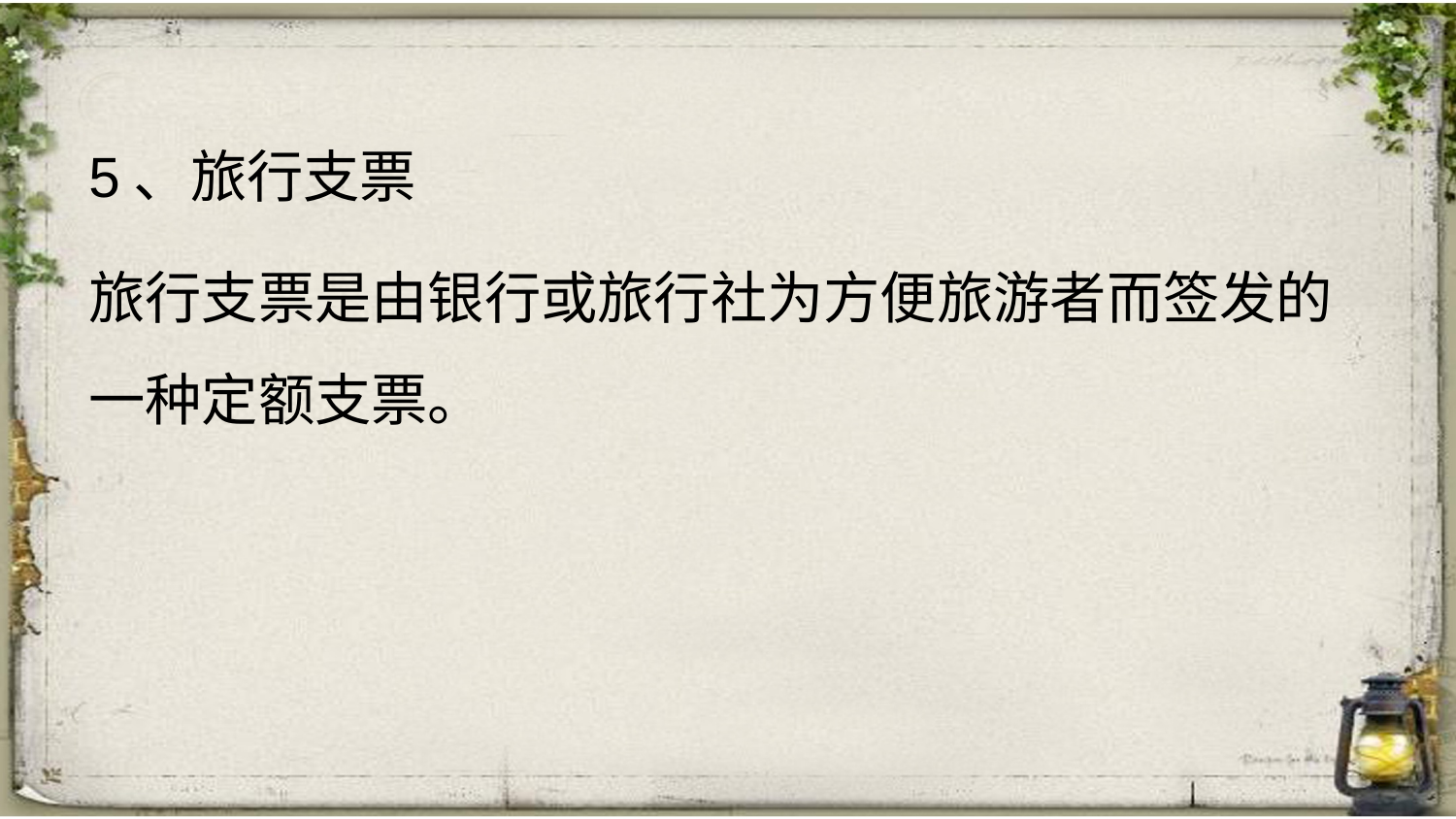

5、旅行支票
旅行支票是由银行或旅行社为方便旅游者而签发的一种定额支票。